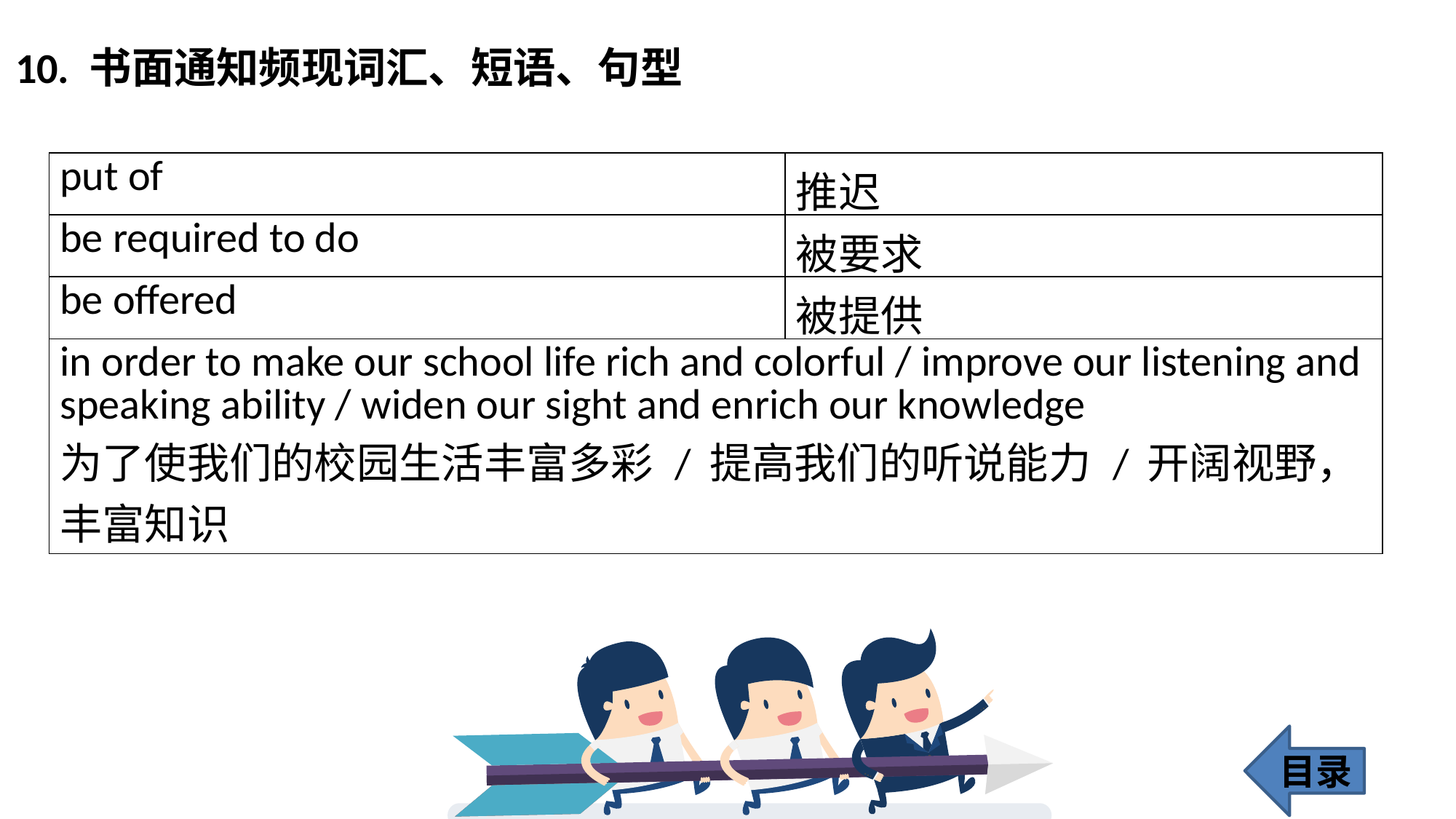

10. 书面通知频现词汇、短语、句型
| put of | 推迟 |
| --- | --- |
| be required to do | 被要求 |
| be offered | 被提供 |
| in order to make our school life rich and colorful / improve our listening and speaking ability / widen our sight and enrich our knowledge 为了使我们的校园生活丰富多彩 / 提高我们的听说能力 / 开阔视野，丰富知识 |  |

目录
120